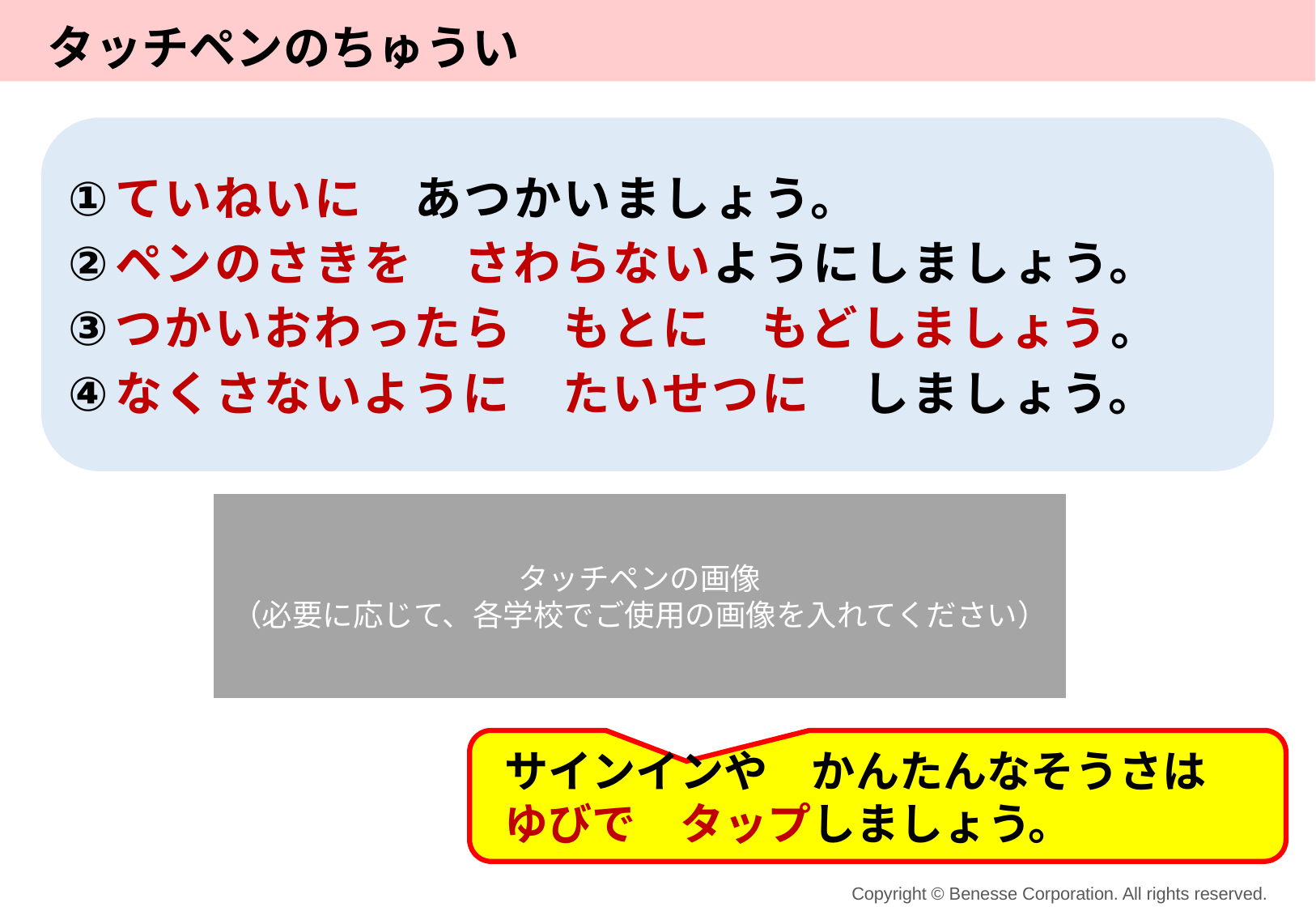

# タッチペンのちゅうい
ていねいに　あつかいましょう。
ペンのさきを　さわらないようにしましょう。
つかいおわったら　もとに　もどしましょう。
なくさないように　たいせつに　しましょう。
タッチペンの画像
（必要に応じて、各学校でご使用の画像を入れてください）
サインインや　かんたんなそうさは
ゆびで　タップしましょう。